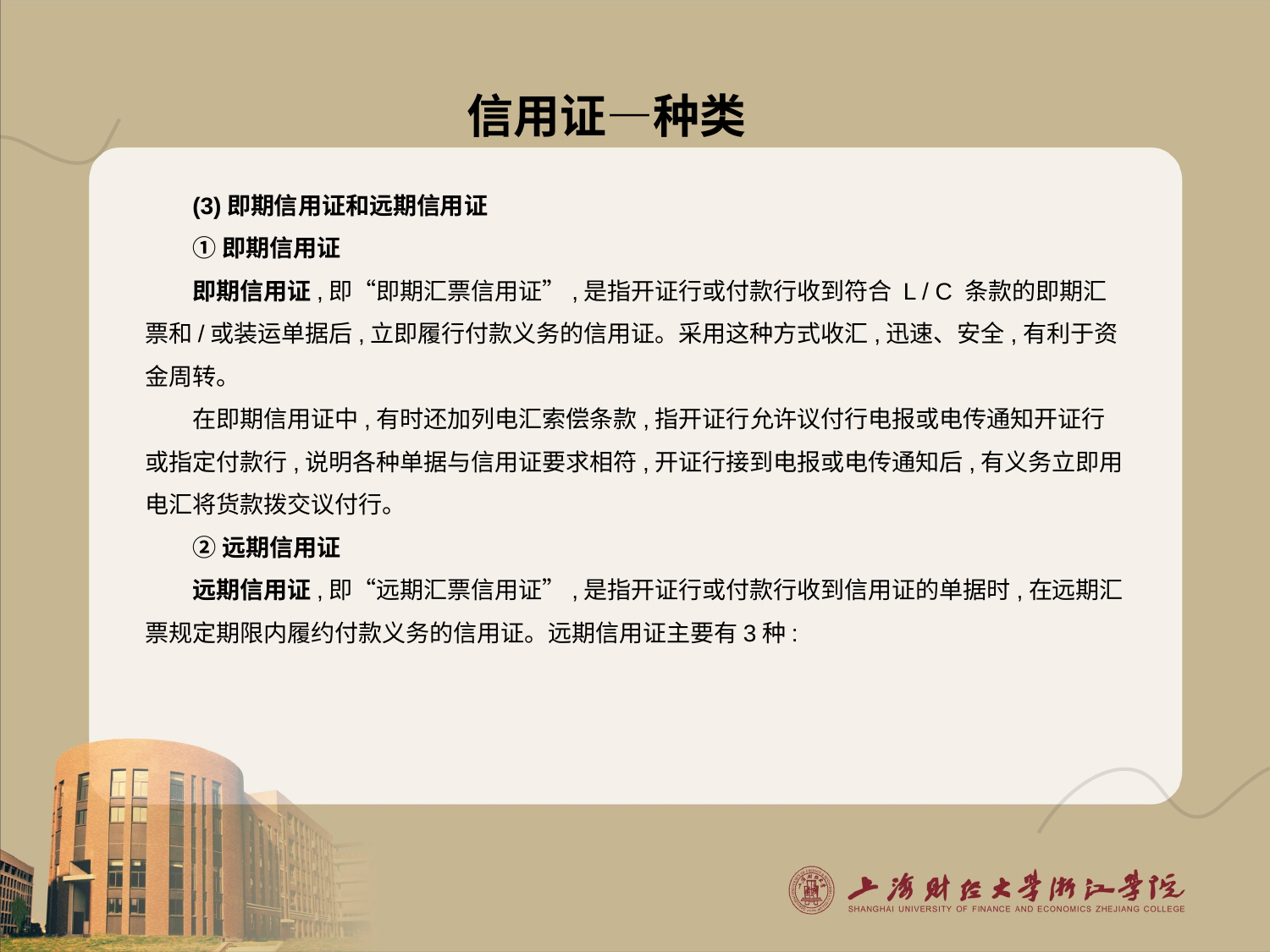

# 信用证—种类
(3)即期信用证和远期信用证
①即期信用证
即期信用证,即“即期汇票信用证”,是指开证行或付款行收到符合 L / C 条款的即期汇票和/或装运单据后,立即履行付款义务的信用证。采用这种方式收汇,迅速、安全,有利于资金周转。
在即期信用证中,有时还加列电汇索偿条款,指开证行允许议付行电报或电传通知开证行或指定付款行,说明各种单据与信用证要求相符,开证行接到电报或电传通知后,有义务立即用电汇将货款拨交议付行。
②远期信用证
远期信用证,即“远期汇票信用证”,是指开证行或付款行收到信用证的单据时,在远期汇票规定期限内履约付款义务的信用证。远期信用证主要有3种: